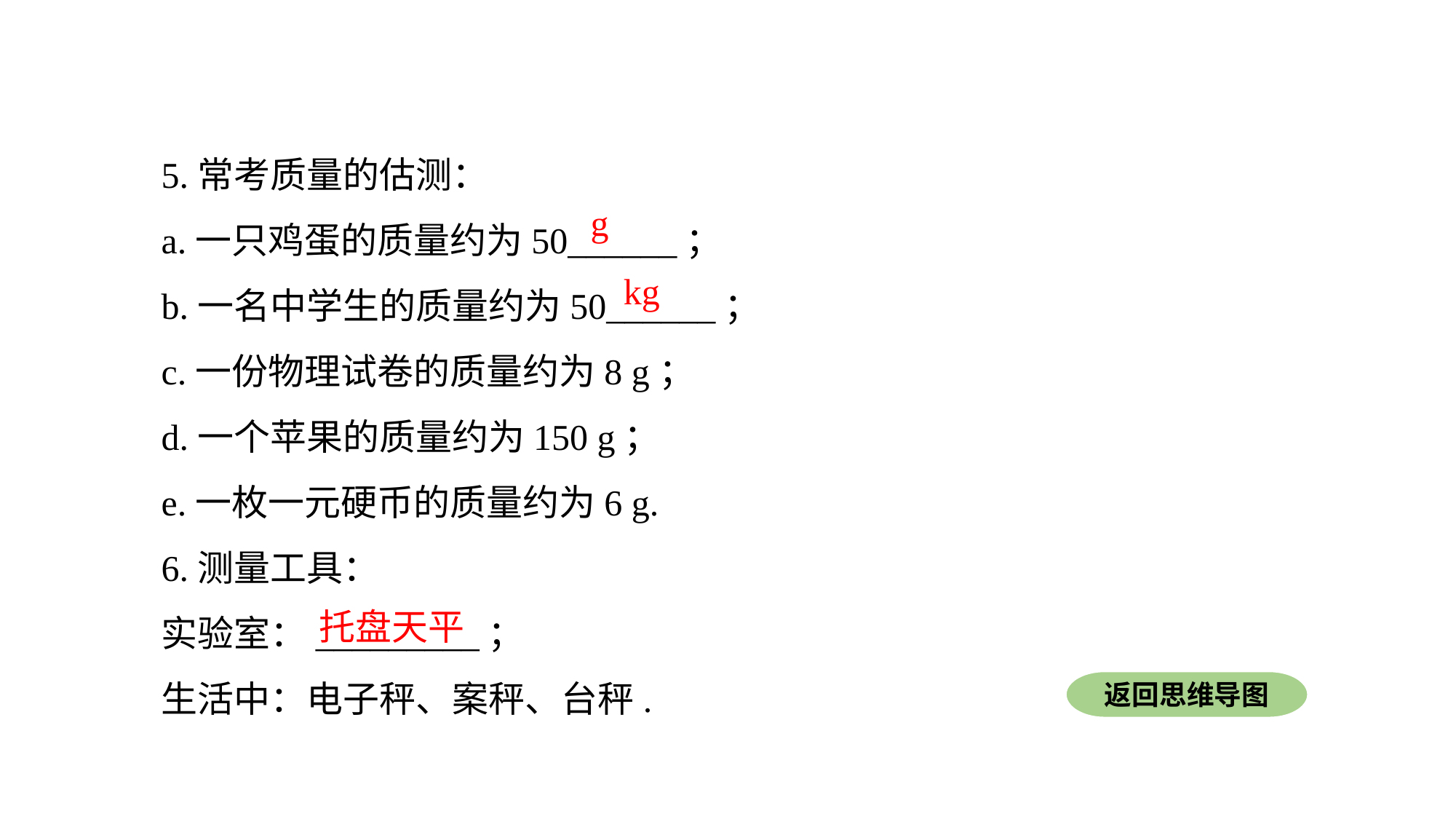

5.常考质量的估测：
a.一只鸡蛋的质量约为50______；
b.一名中学生的质量约为50______；
c.一份物理试卷的质量约为8 g；
d.一个苹果的质量约为150 g；
e.一枚一元硬币的质量约为6 g.
6.测量工具：
实验室：_________；
生活中：电子秤、案秤、台秤.
g
kg
托盘天平
返回思维导图